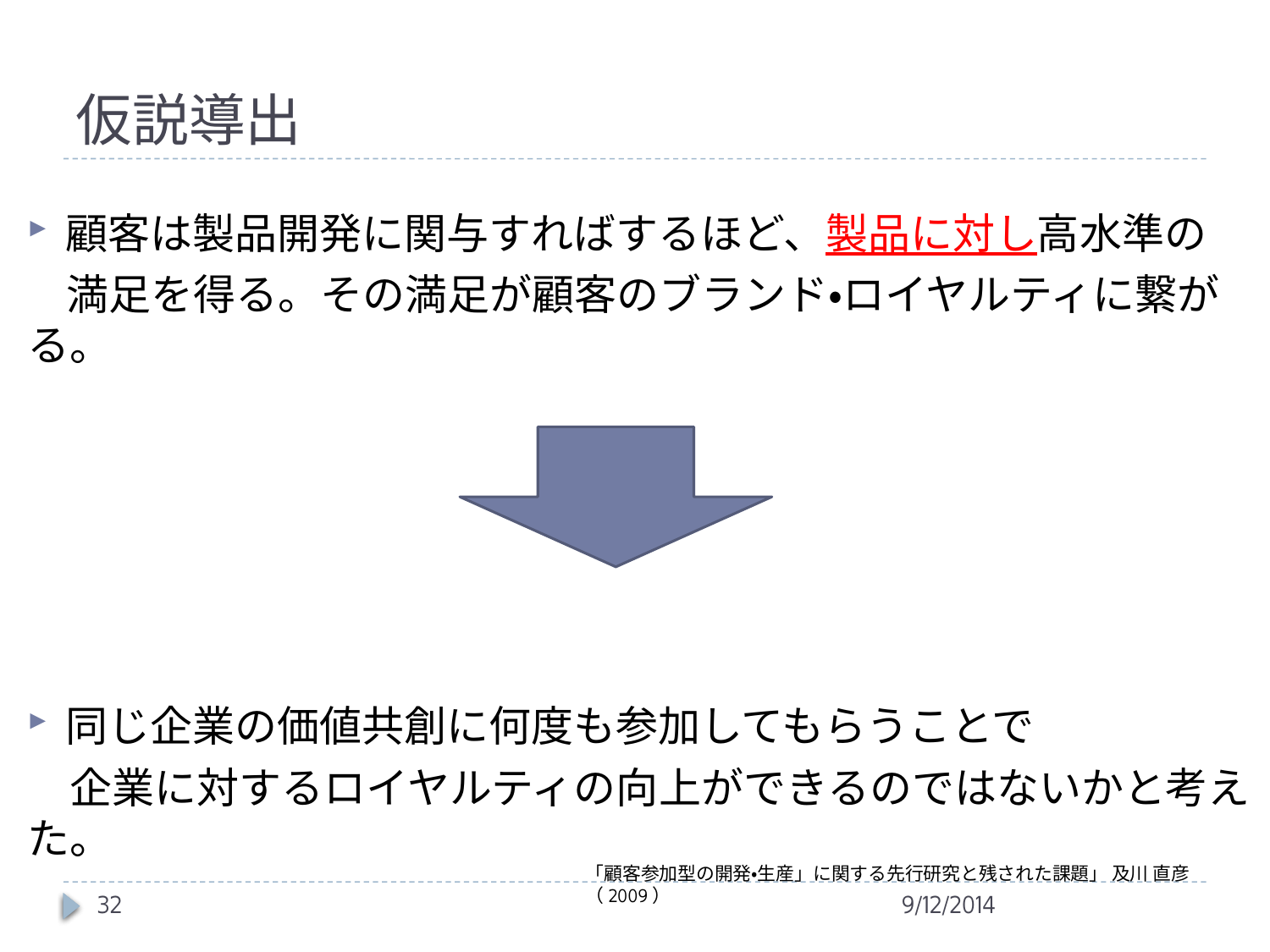

# 仮説導出
顧客は製品開発に関与すればするほど、製品に対し高水準の
   満足を得る。その満足が顧客のブランド・ロイヤルティに繋がる。

同じ企業の価値共創に何度も参加してもらうことで
　企業に対するロイヤルティの向上ができるのではないかと考えた。

「顧客参加型の開発・生産」に関する先行研究と残された課題」 及川 直彦（2009）
32
9/12/2014